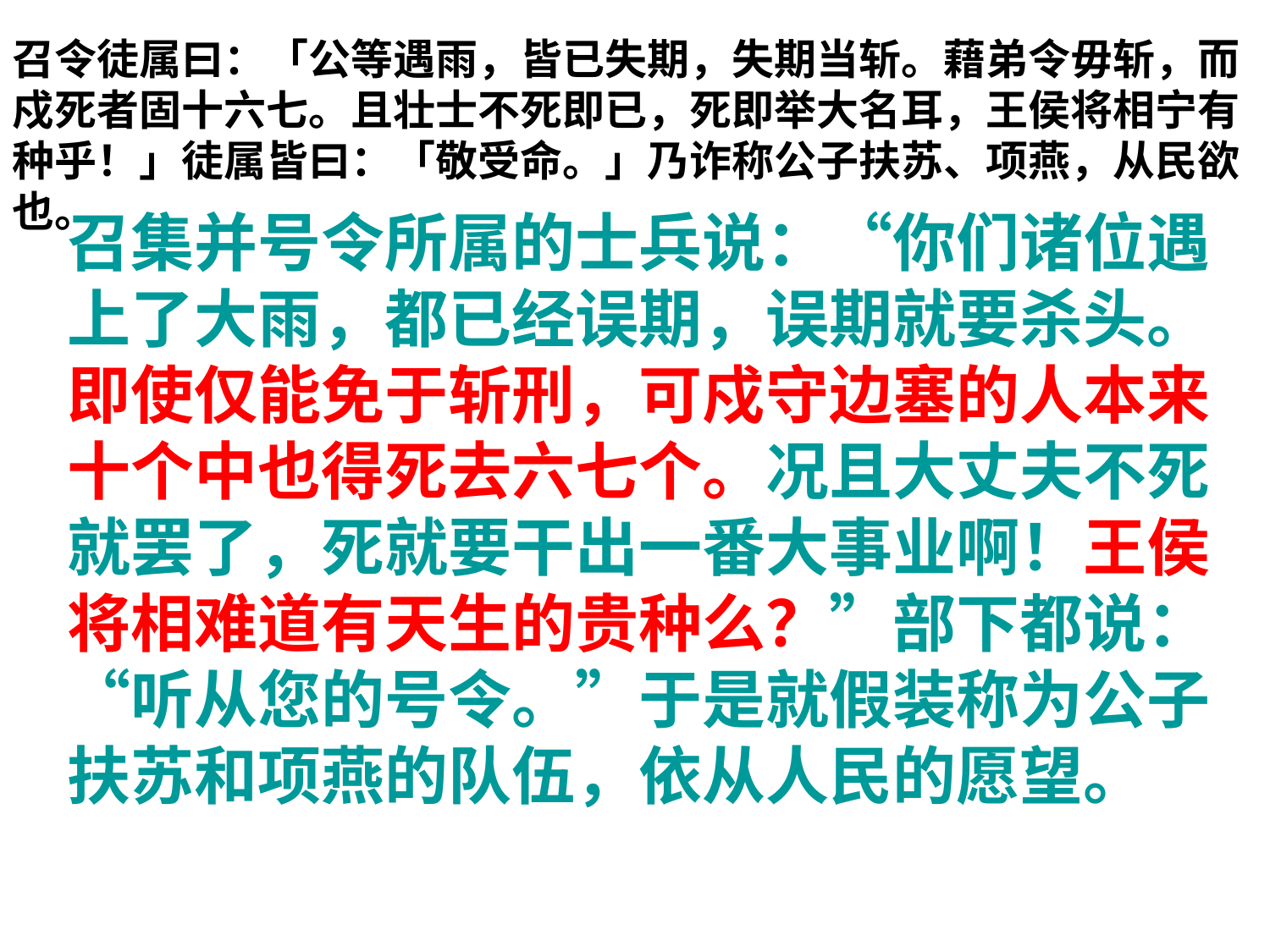

召令徒属曰：「公等遇雨，皆已失期，失期当斩。藉弟令毋斩，而戍死者固十六七。且壮士不死即已，死即举大名耳，王侯将相宁有种乎！」徒属皆曰：「敬受命。」乃诈称公子扶苏、项燕，从民欲也。
召集并号令所属的士兵说：“你们诸位遇上了大雨，都已经误期，误期就要杀头。即使仅能免于斩刑，可戍守边塞的人本来十个中也得死去六七个。况且大丈夫不死就罢了，死就要干出一番大事业啊！王侯将相难道有天生的贵种么？”部下都说：“听从您的号令。”于是就假装称为公子扶苏和项燕的队伍，依从人民的愿望。